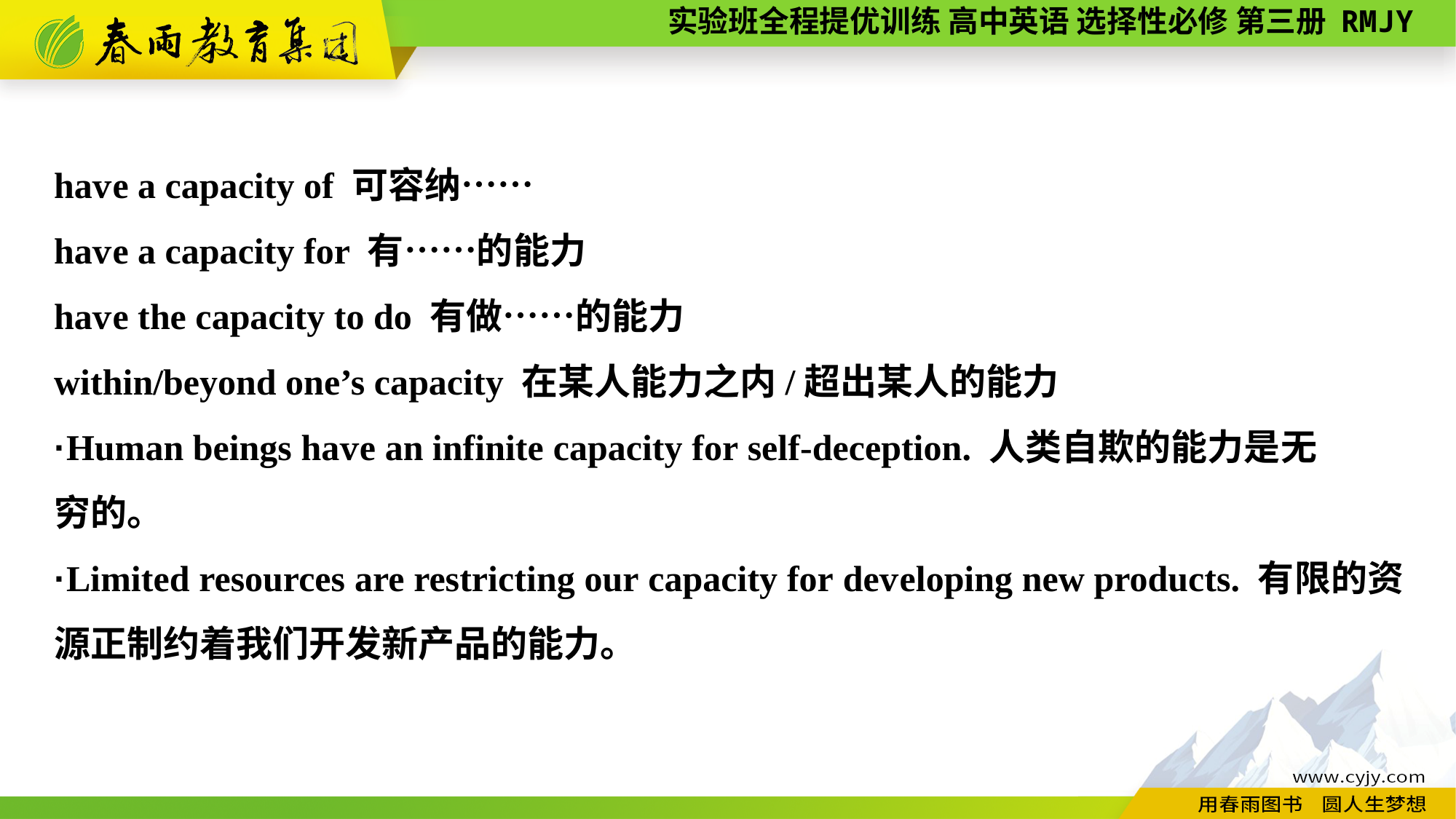

have a capacity of 可容纳……
have a capacity for 有……的能力
have the capacity to do 有做……的能力
within/beyond one’s capacity 在某人能力之内/超出某人的能力
·Human beings have an infinite capacity for self-deception. 人类自欺的能力是无
穷的。
·Limited resources are restricting our capacity for developing new products. 有限的资源正制约着我们开发新产品的能力。